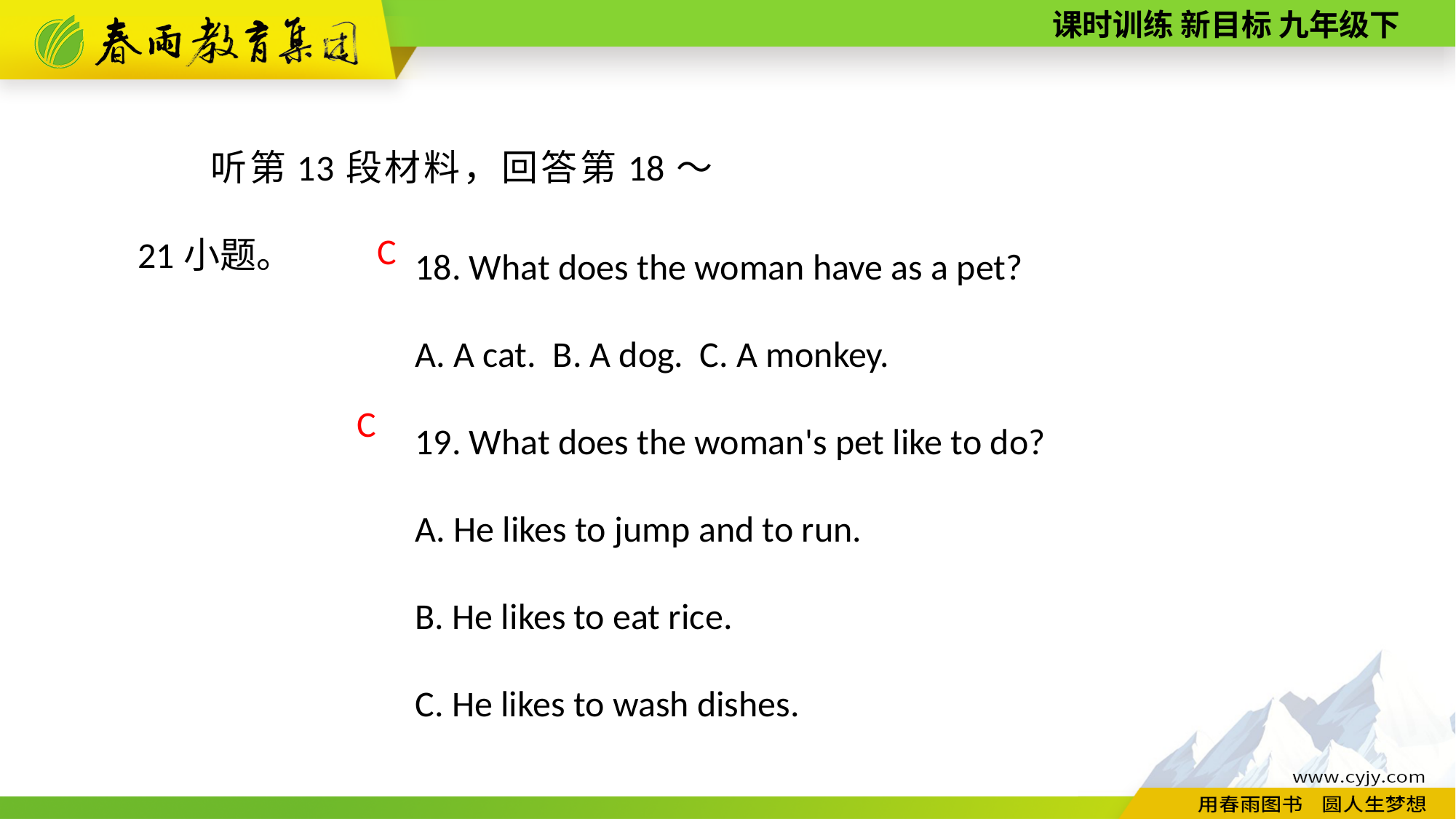

听第13段材料，回答第18～21小题。
18. What does the woman have as a pet?
A. A cat.  B. A dog.  C. A monkey.
19. What does the woman's pet like to do?
A. He likes to jump and to run.
B. He likes to eat rice.
C. He likes to wash dishes.
C
C